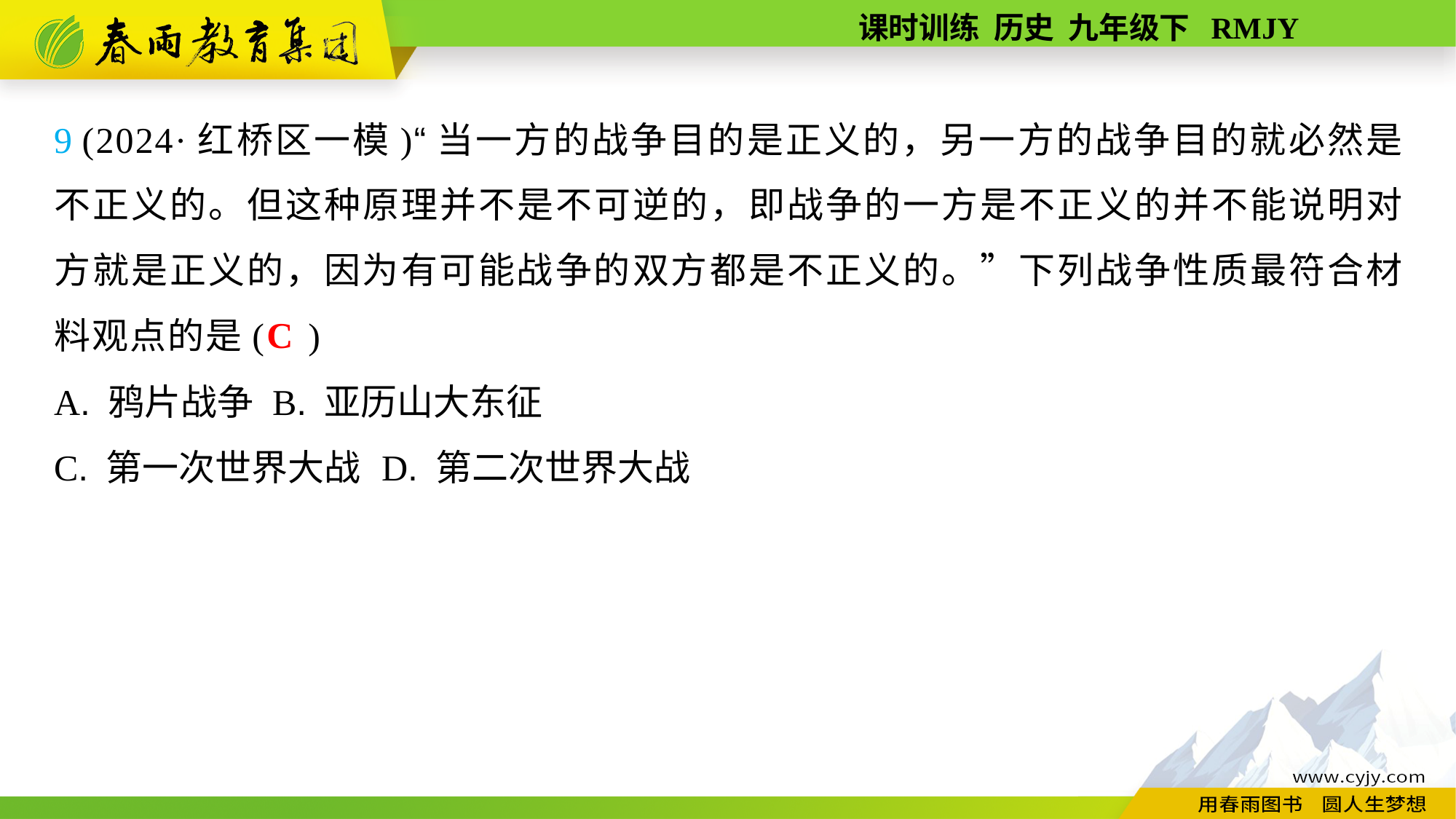

9 (2024·红桥区一模)“当一方的战争目的是正义的，另一方的战争目的就必然是不正义的。但这种原理并不是不可逆的，即战争的一方是不正义的并不能说明对方就是正义的，因为有可能战争的双方都是不正义的。”下列战争性质最符合材料观点的是(    )
A. 鸦片战争	B. 亚历山大东征
C. 第一次世界大战	D. 第二次世界大战
C